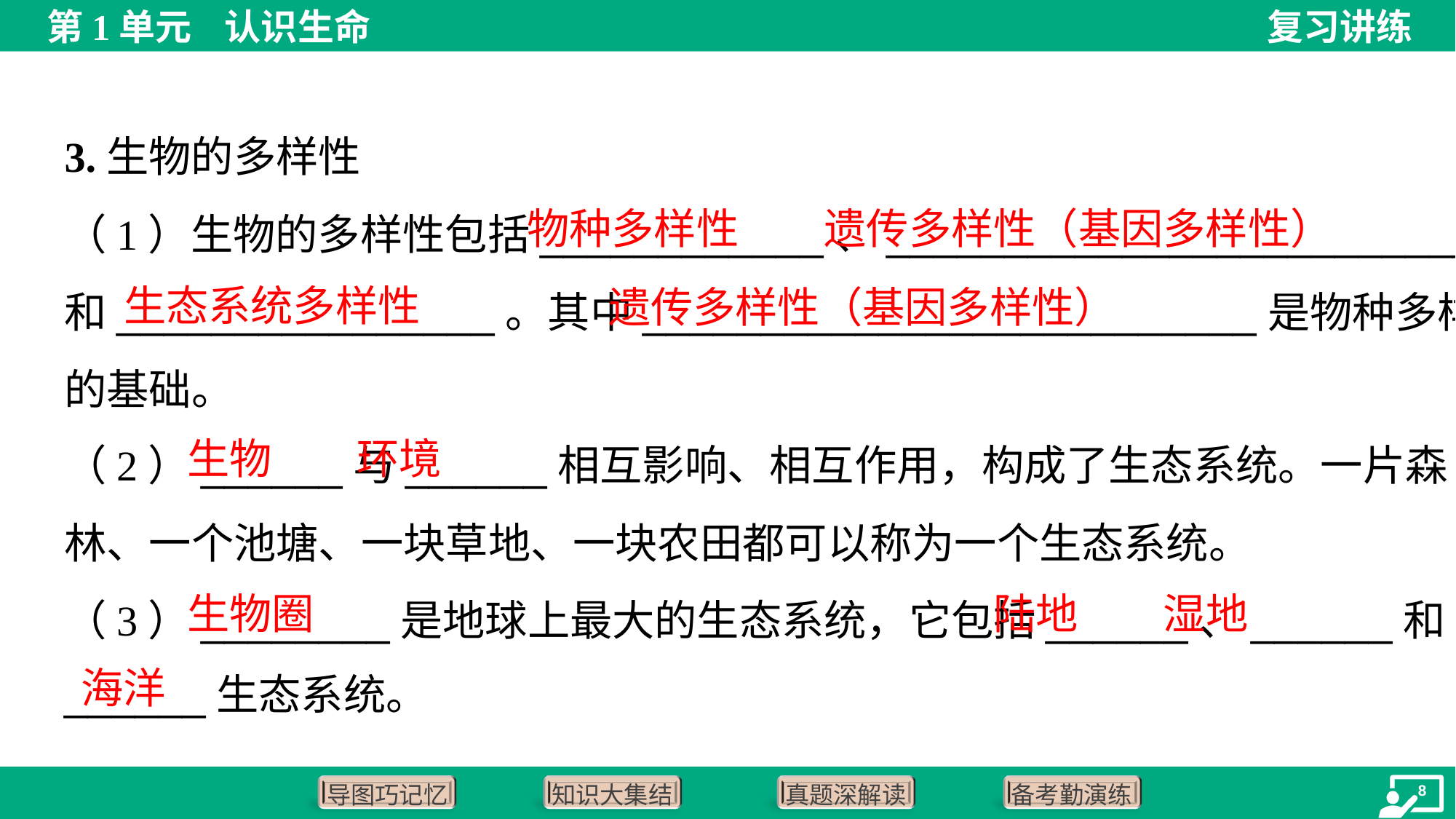

3.生物的多样性
物种多样性
遗传多样性（基因多样性）
（1）生物的多样性包括____________、__________________________
和________________。其中__________________________是物种多样性
的基础。
生态系统多样性
遗传多样性（基因多样性）
生物
环境
（2）______与______相互影响、相互作用，构成了生态系统。一片森
林、一个池塘、一块草地、一块农田都可以称为一个生态系统。
（3）________是地球上最大的生态系统，它包括______、______和
______生态系统。
生物圈
陆地
湿地
海洋